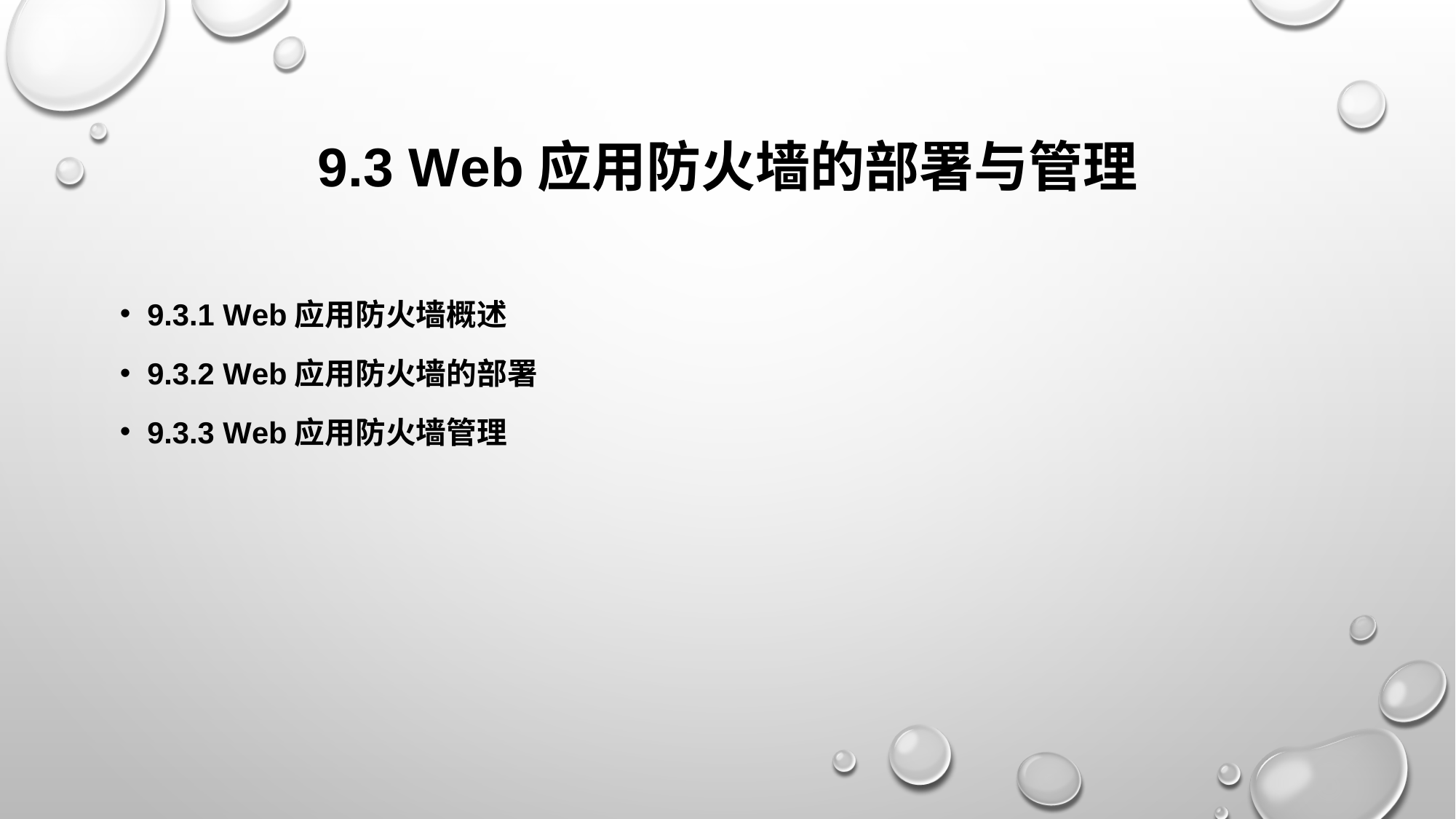

# 9.3 Web应用防火墙的部署与管理
9.3.1 Web应用防火墙概述
9.3.2 Web应用防火墙的部署
9.3.3 Web应用防火墙管理